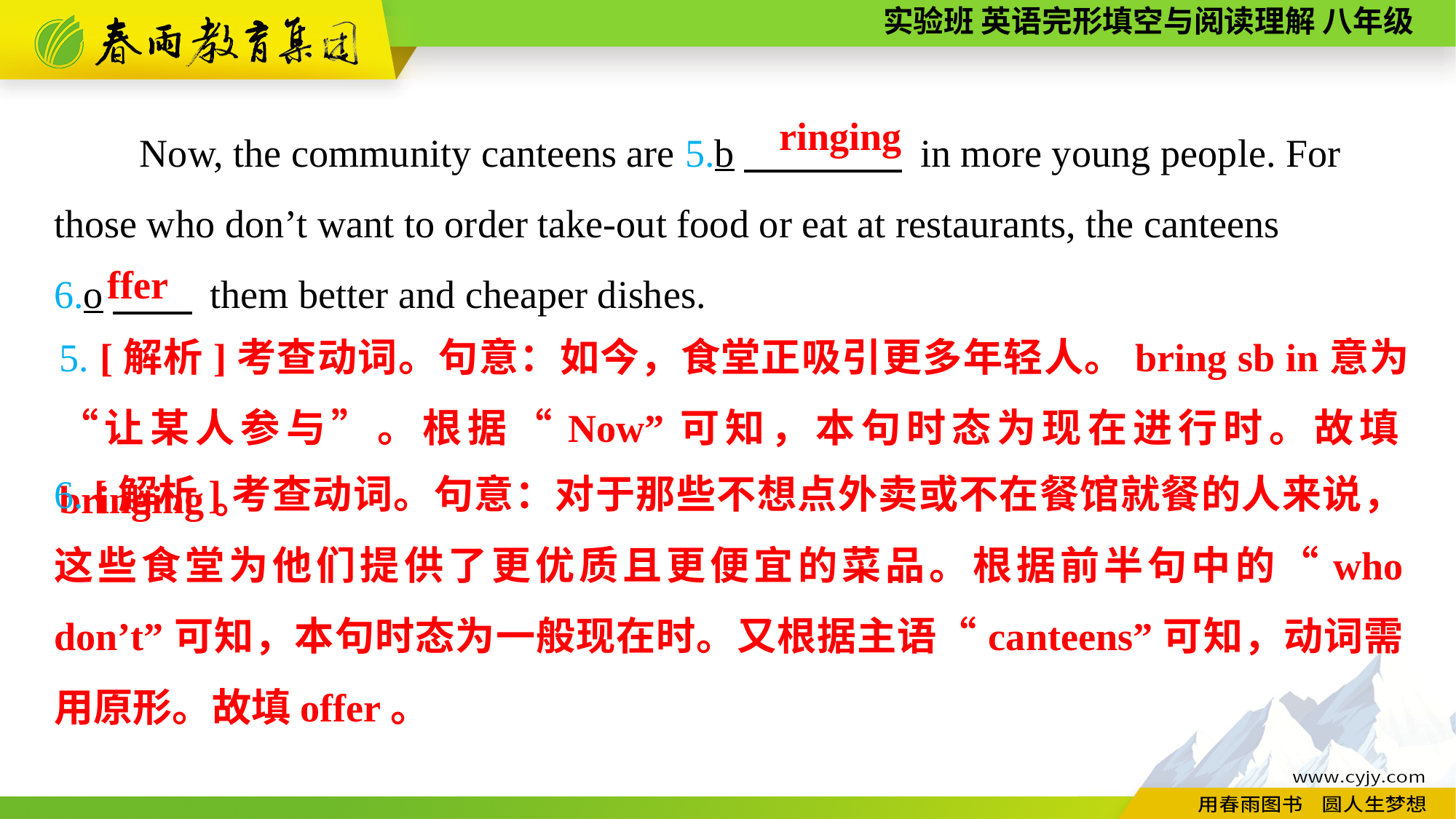

Now, the community canteens are 5.b　　　　 in more young people. For those who don’t want to order take-out food or eat at restaurants, the canteens
6.o　　 them better and cheaper dishes.
ringing
ffer
5. [解析]考查动词。句意：如今，食堂正吸引更多年轻人。bring sb in意为“让某人参与”。根据“Now”可知，本句时态为现在进行时。故填bringing。
6. [解析]考查动词。句意：对于那些不想点外卖或不在餐馆就餐的人来说，这些食堂为他们提供了更优质且更便宜的菜品。根据前半句中的“who don’t”可知，本句时态为一般现在时。又根据主语“canteens”可知，动词需用原形。故填offer。